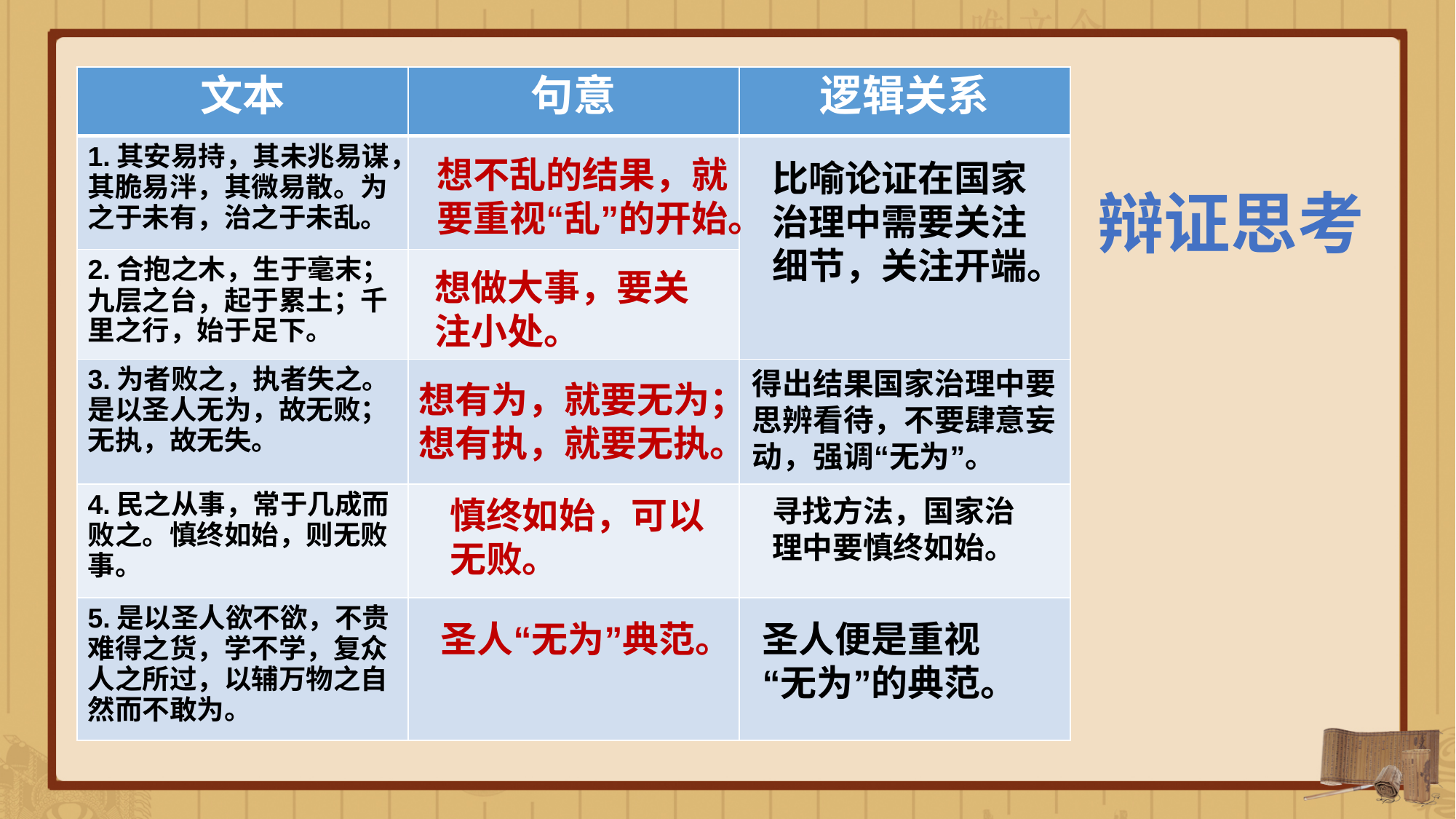

| 文本 | 句意 | 逻辑关系 |
| --- | --- | --- |
| 1.其安易持，其未兆易谋，其脆易泮，其微易散。为之于未有，治之于未乱。 |  |  |
| 2.合抱之木，生于毫末；九层之台，起于累土；千里之行，始于足下。 |  |  |
| 3.为者败之，执者失之。是以圣人无为，故无败；无执，故无失。 |  |  |
| 4.民之从事，常于几成而败之。慎终如始，则无败事。 |  |  |
| 5.是以圣人欲不欲，不贵难得之货，学不学，复众人之所过，以辅万物之自然而不敢为。 |  |  |
想不乱的结果，就要重视“乱”的开始。
比喻论证在国家治理中需要关注细节，关注开端。
辩证思考
想做大事，要关注小处。
得出结果国家治理中要思辨看待，不要肆意妄动，强调“无为”。
想有为，就要无为；想有执，就要无执。
慎终如始，可以无败。
寻找方法，国家治理中要慎终如始。
圣人“无为”典范。
圣人便是重视“无为”的典范。